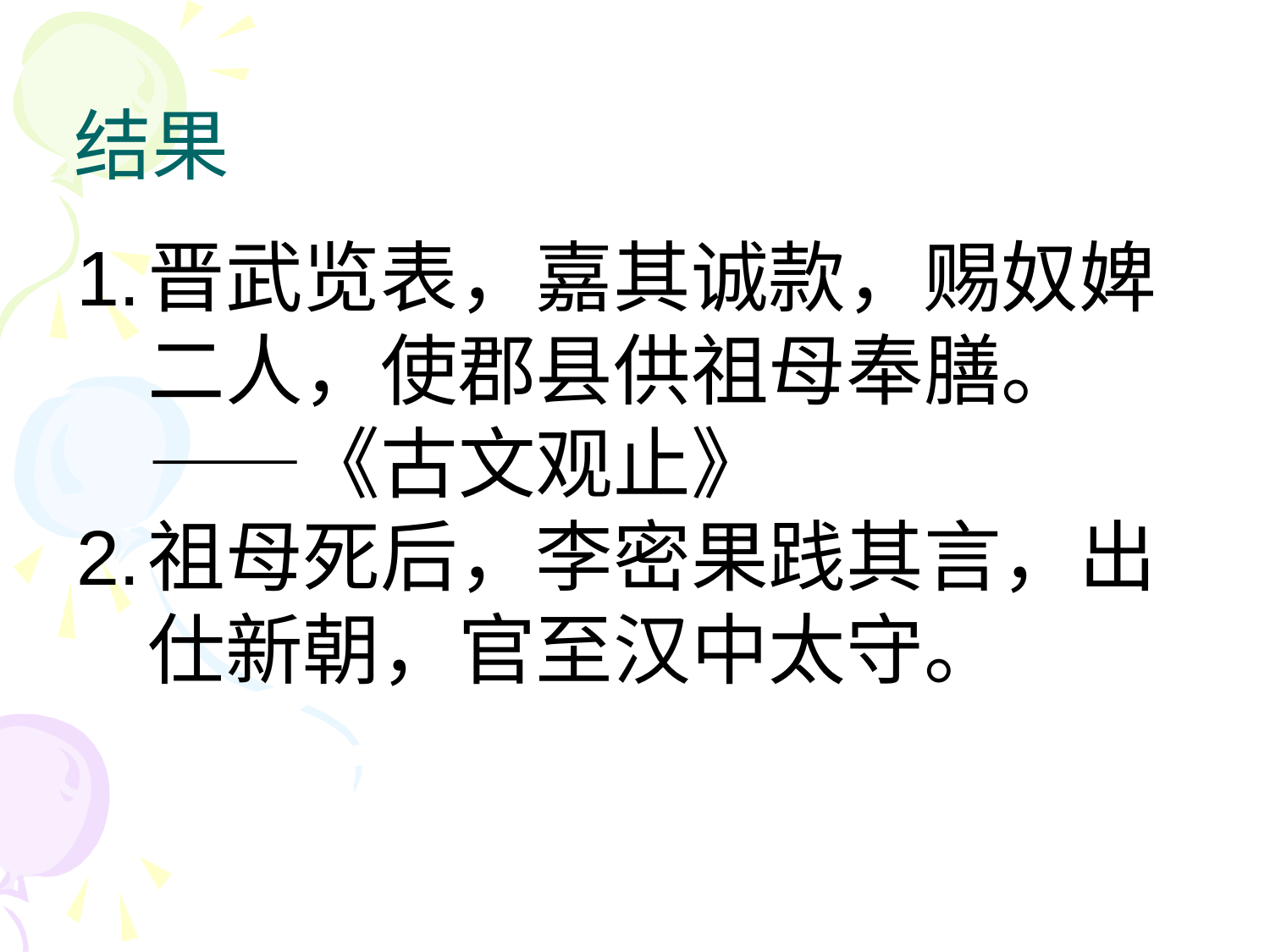

晋武览表，嘉其诚款，赐奴婢二人，使郡县供祖母奉膳。——《古文观止》
祖母死后，李密果践其言，出仕新朝，官至汉中太守。
结果